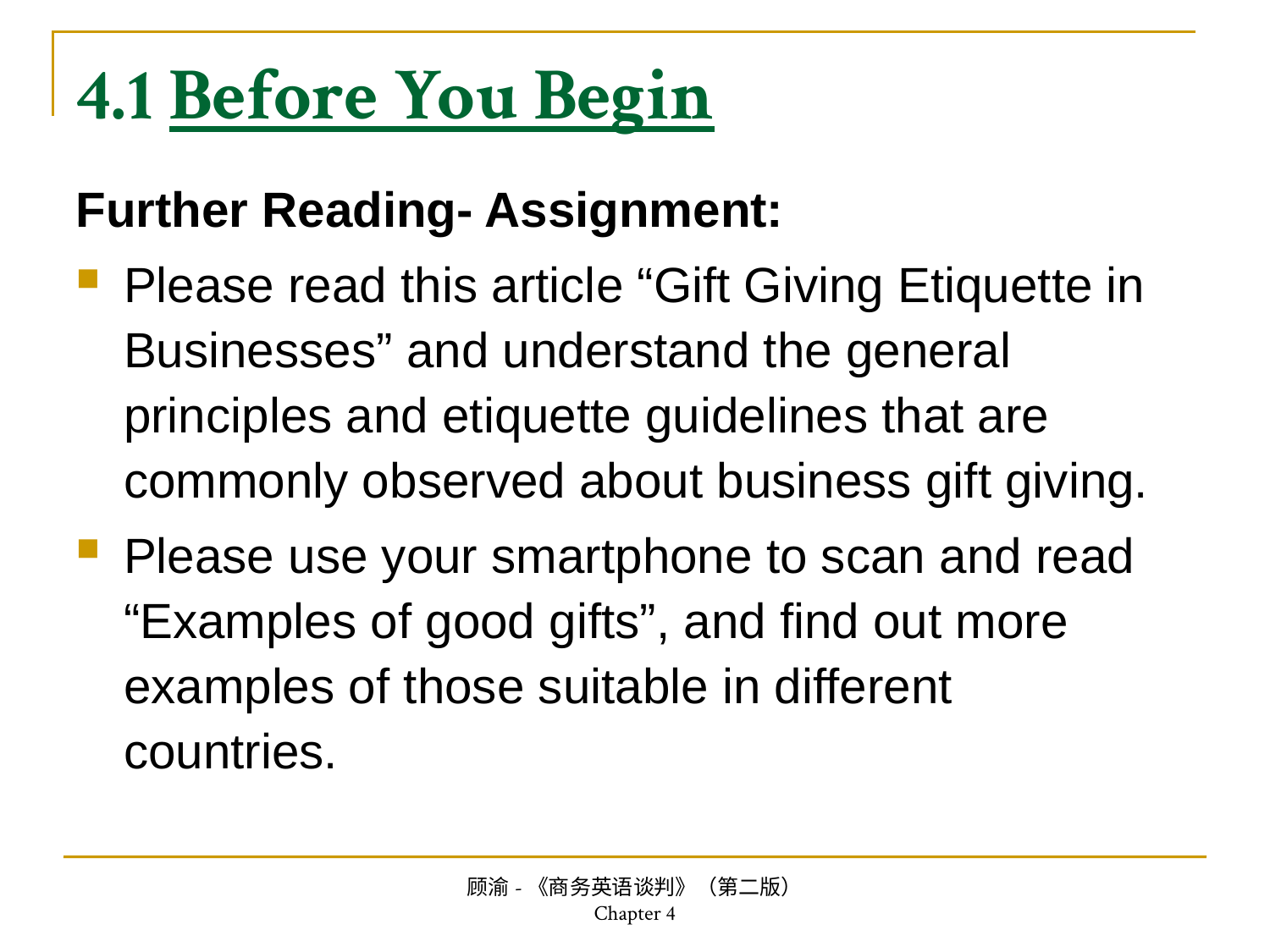

# 4.1 Before You Begin
Further Reading- Assignment:
Please read this article “Gift Giving Etiquette in Businesses” and understand the general principles and etiquette guidelines that are commonly observed about business gift giving.
Please use your smartphone to scan and read “Examples of good gifts”, and find out more examples of those suitable in different countries.

14
顾渝-《商务英语谈判》（第二版） Chapter 4